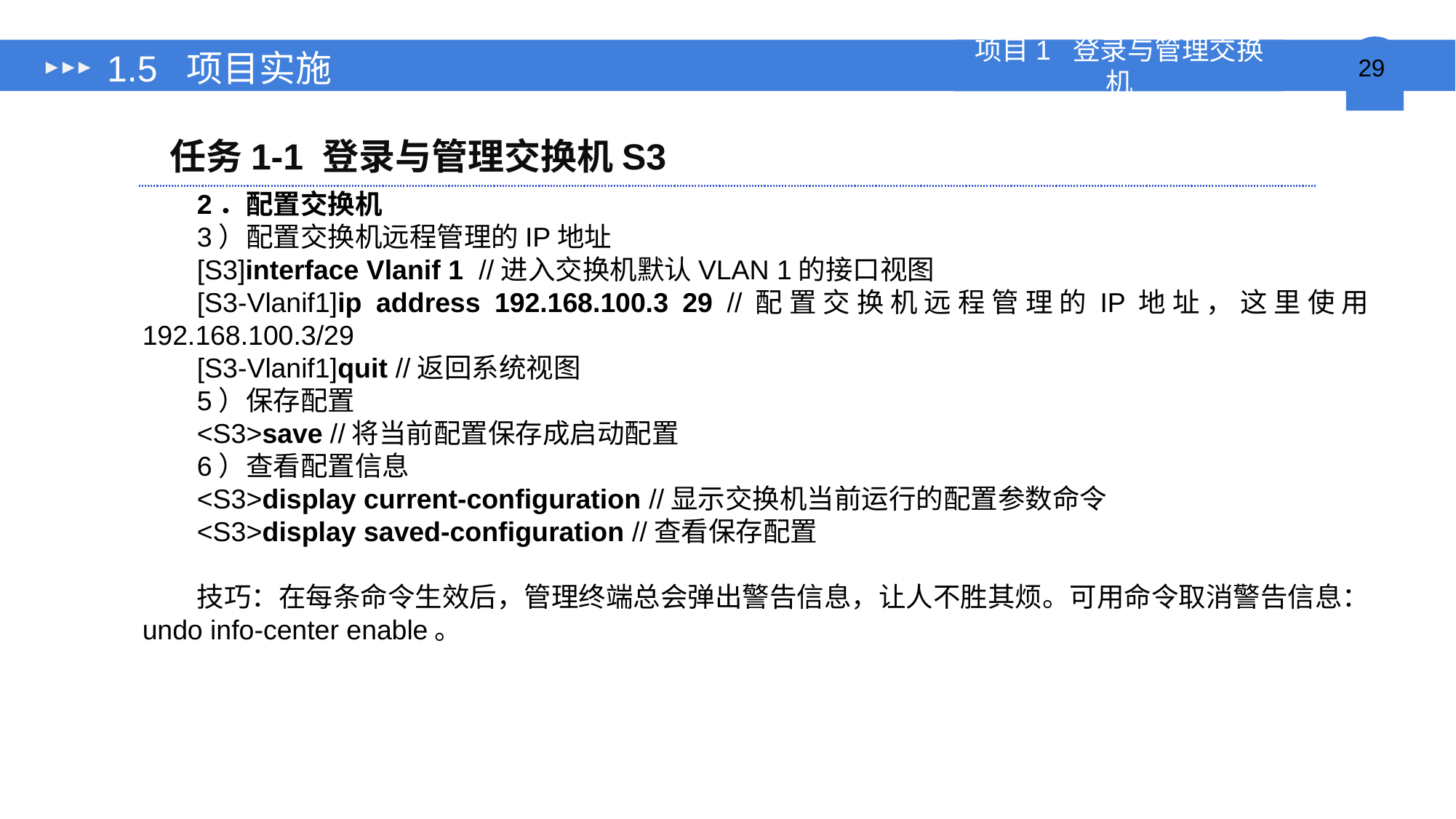

# 1.5  项目实施
任务1-1 登录与管理交换机S3
2．配置交换机
3）配置交换机远程管理的IP地址
[S3]interface Vlanif 1  //进入交换机默认VLAN 1的接口视图
[S3-Vlanif1]ip address 192.168.100.3 29 //配置交换机远程管理的IP地址，这里使用192.168.100.3/29
[S3-Vlanif1]quit //返回系统视图
5）保存配置
<S3>save //将当前配置保存成启动配置
6）查看配置信息
<S3>display current-configuration //显示交换机当前运行的配置参数命令
<S3>display saved-configuration //查看保存配置

技巧：在每条命令生效后，管理终端总会弹出警告信息，让人不胜其烦。可用命令取消警告信息：undo info-center enable。